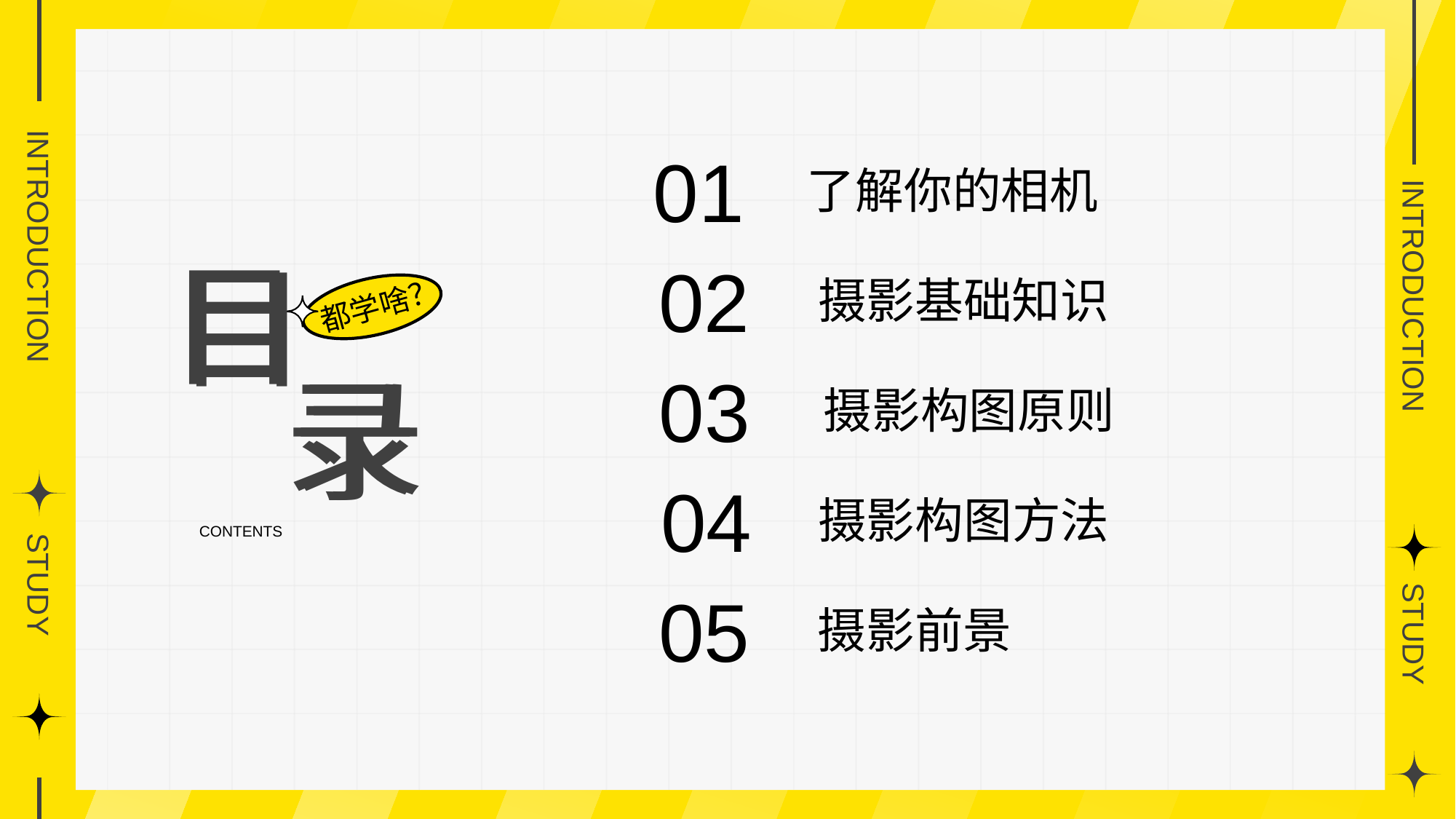

01
了解你的相机
02
摄影基础知识
03
摄影构图原则
04
摄影构图方法
05
摄影前景